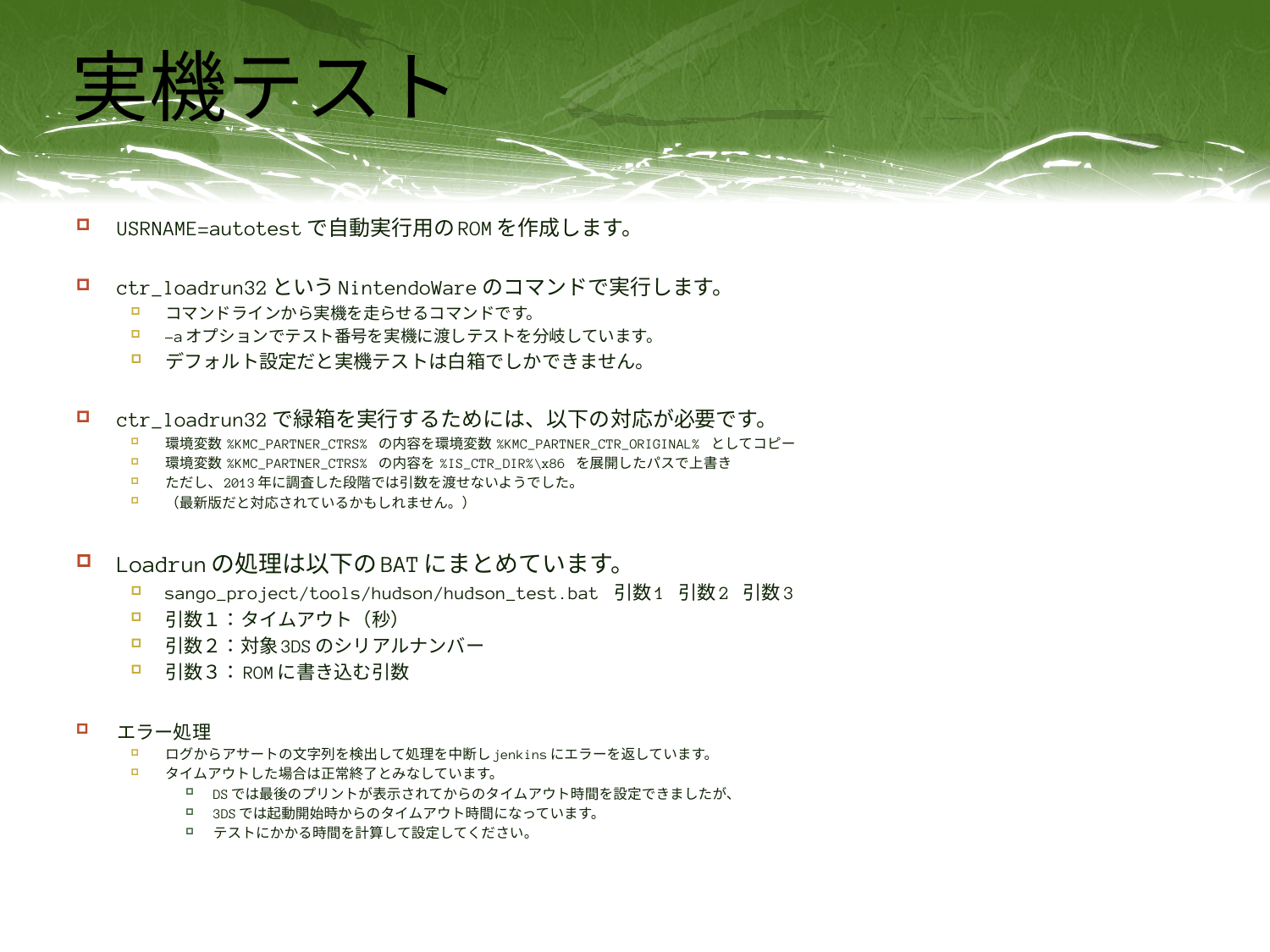

# 実機テスト
USRNAME=autotestで自動実行用のROMを作成します。

ctr_loadrun32というNintendoWareのコマンドで実行します。
コマンドラインから実機を走らせるコマンドです。
-aオプションでテスト番号を実機に渡しテストを分岐しています。
デフォルト設定だと実機テストは白箱でしかできません。

ctr_loadrun32で緑箱を実行するためには、以下の対応が必要です。
環境変数 %KMC_PARTNER_CTRS% の内容を環境変数 %KMC_PARTNER_CTR_ORIGINAL% としてコピー
環境変数 %KMC_PARTNER_CTRS% の内容を %IS_CTR_DIR%\x86 を展開したパスで上書き
ただし、2013年に調査した段階では引数を渡せないようでした。
（最新版だと対応されているかもしれません。）

Loadrunの処理は以下のBATにまとめています。
sango_project/tools/hudson/hudson_test.bat 引数1 引数2 引数3
引数１：タイムアウト（秒）
引数２：対象3DSのシリアルナンバー
引数３：ROMに書き込む引数

エラー処理
ログからアサートの文字列を検出して処理を中断しjenkinsにエラーを返しています。
タイムアウトした場合は正常終了とみなしています。
DSでは最後のプリントが表示されてからのタイムアウト時間を設定できましたが、
3DSでは起動開始時からのタイムアウト時間になっています。
テストにかかる時間を計算して設定してください。